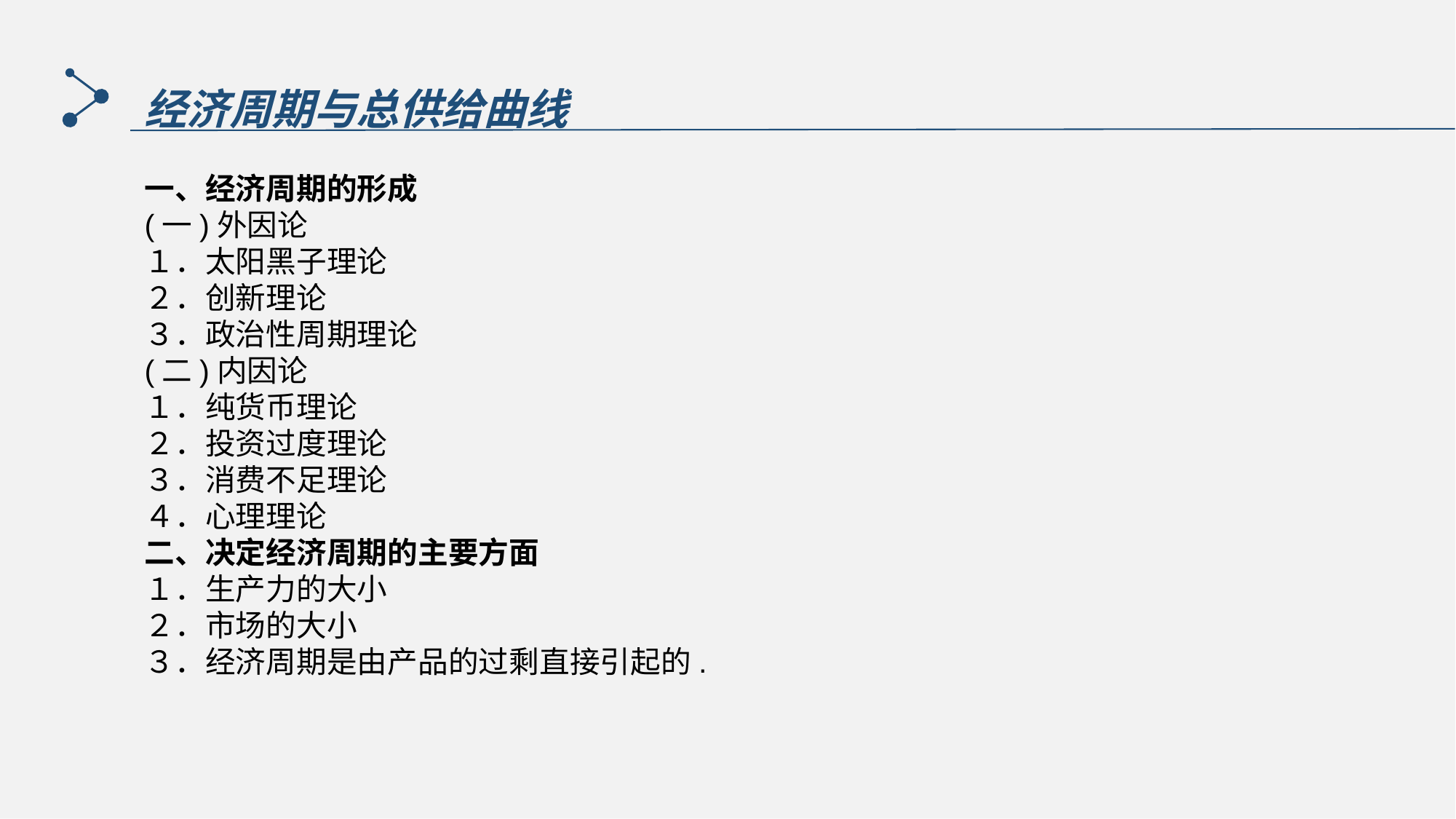

经济周期与总供给曲线
一、经济周期的形成
(一)外因论
１．太阳黑子理论
２．创新理论
３．政治性周期理论
(二)内因论
１．纯货币理论
２．投资过度理论
３．消费不足理论
４．心理理论
二、决定经济周期的主要方面
１．生产力的大小
２．市场的大小
３．经济周期是由产品的过剩直接引起的.